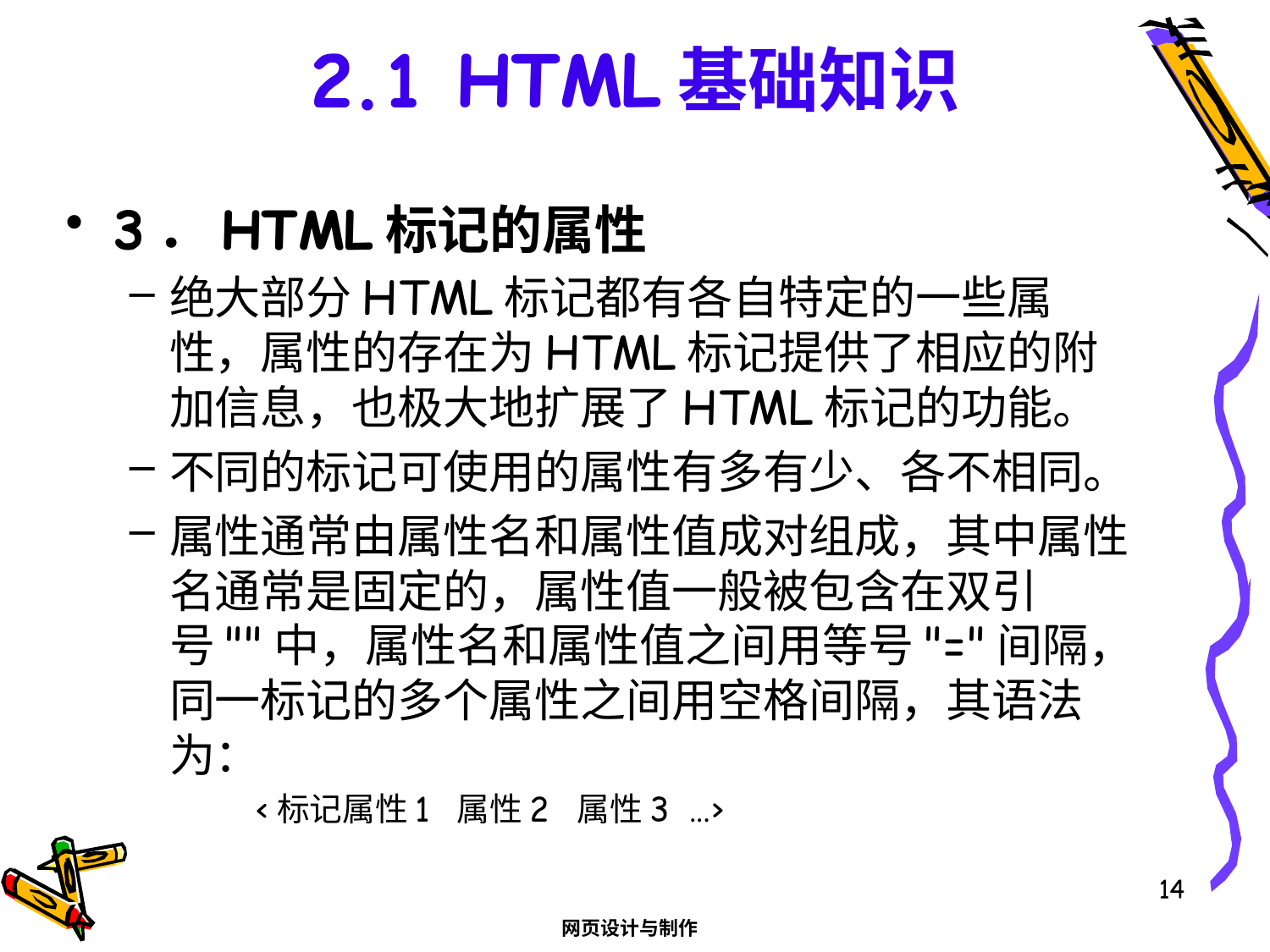

# 2.1 HTML基础知识
3．HTML标记的属性
绝大部分HTML标记都有各自特定的一些属性，属性的存在为HTML标记提供了相应的附加信息，也极大地扩展了HTML标记的功能。
不同的标记可使用的属性有多有少、各不相同。
属性通常由属性名和属性值成对组成，其中属性名通常是固定的，属性值一般被包含在双引号""中，属性名和属性值之间用等号"="间隔，同一标记的多个属性之间用空格间隔，其语法为：
<标记属性1  属性2  属性3  …>
14
网页设计与制作